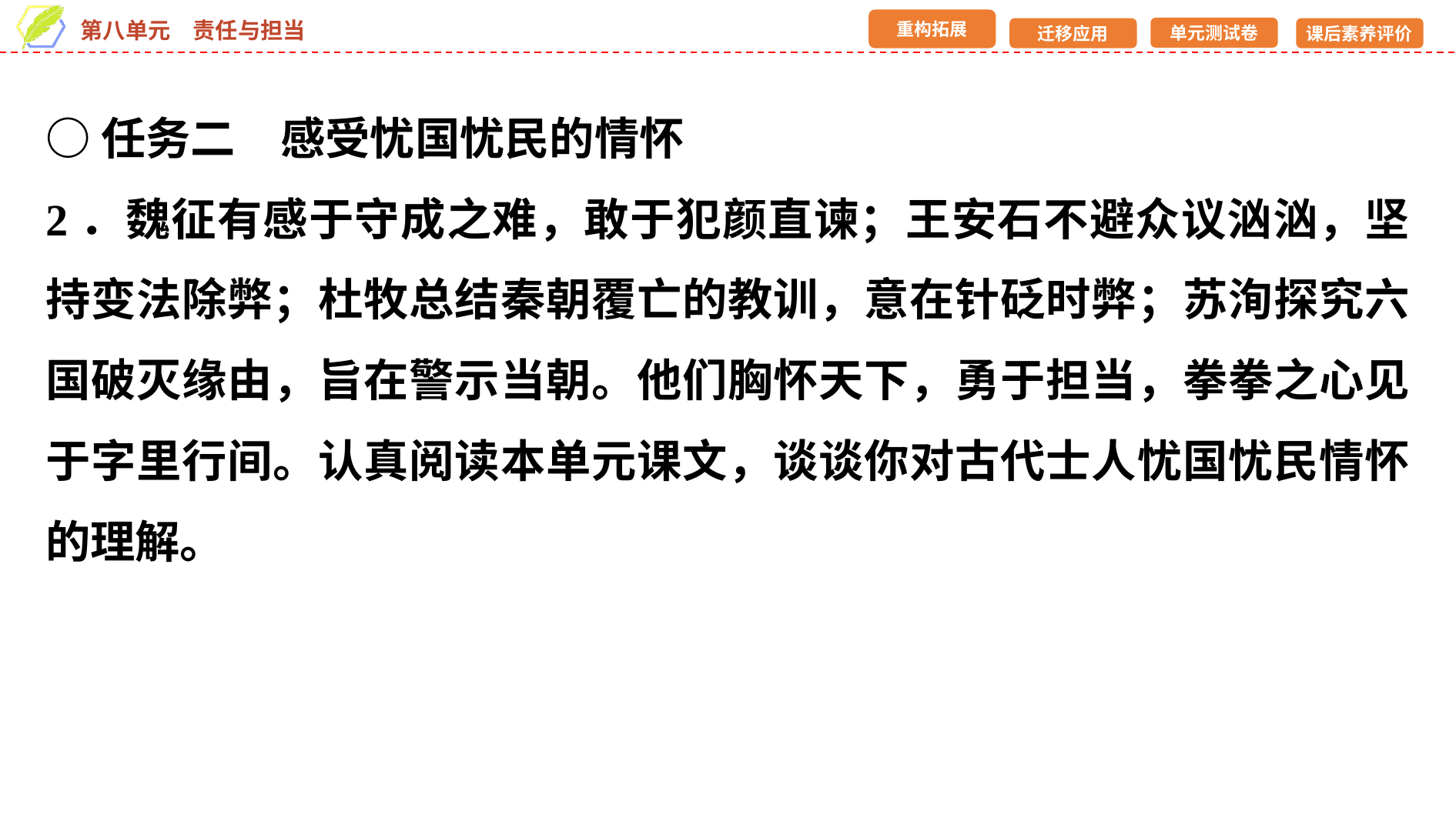

○任务二　感受忧国忧民的情怀
2．魏征有感于守成之难，敢于犯颜直谏；王安石不避众议汹汹，坚持变法除弊；杜牧总结秦朝覆亡的教训，意在针砭时弊；苏洵探究六国破灭缘由，旨在警示当朝。他们胸怀天下，勇于担当，拳拳之心见于字里行间。认真阅读本单元课文，谈谈你对古代士人忧国忧民情怀的理解。